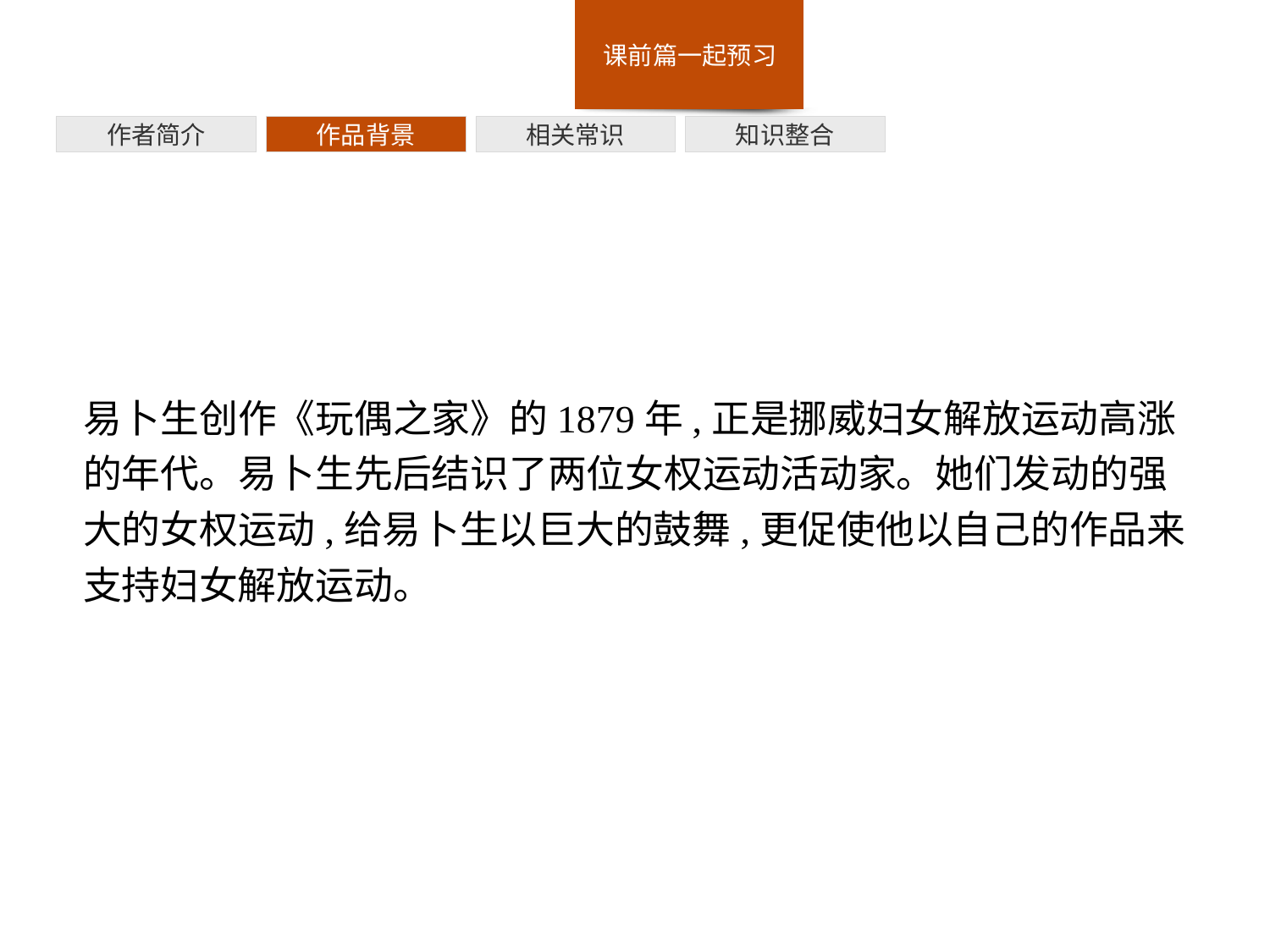

作者简介
作品背景
相关常识
知识整合
易卜生创作《玩偶之家》的1879年,正是挪威妇女解放运动高涨的年代。易卜生先后结识了两位女权运动活动家。她们发动的强大的女权运动,给易卜生以巨大的鼓舞,更促使他以自己的作品来支持妇女解放运动。